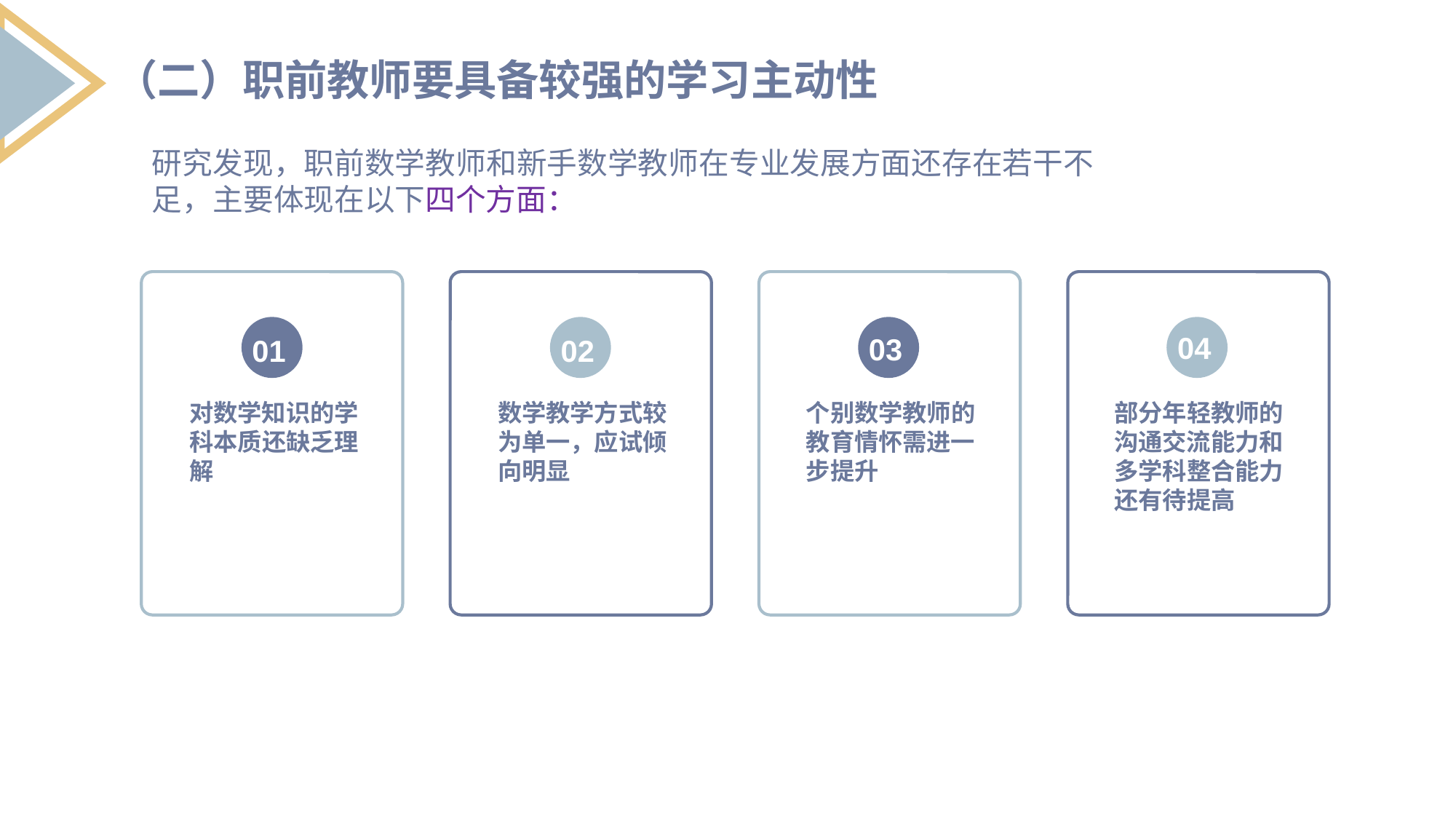

（二）职前教师要具备较强的学习主动性
研究发现，职前数学教师和新手数学教师在专业发展方面还存在若干不足，主要体现在以下四个方面：

01
对数学知识的学科本质还缺乏理解

02
数学教学方式较为单一，应试倾向明显

03
个别数学教师的教育情怀需进一步提升

04
部分年轻教师的沟通交流能力和多学科整合能力还有待提高